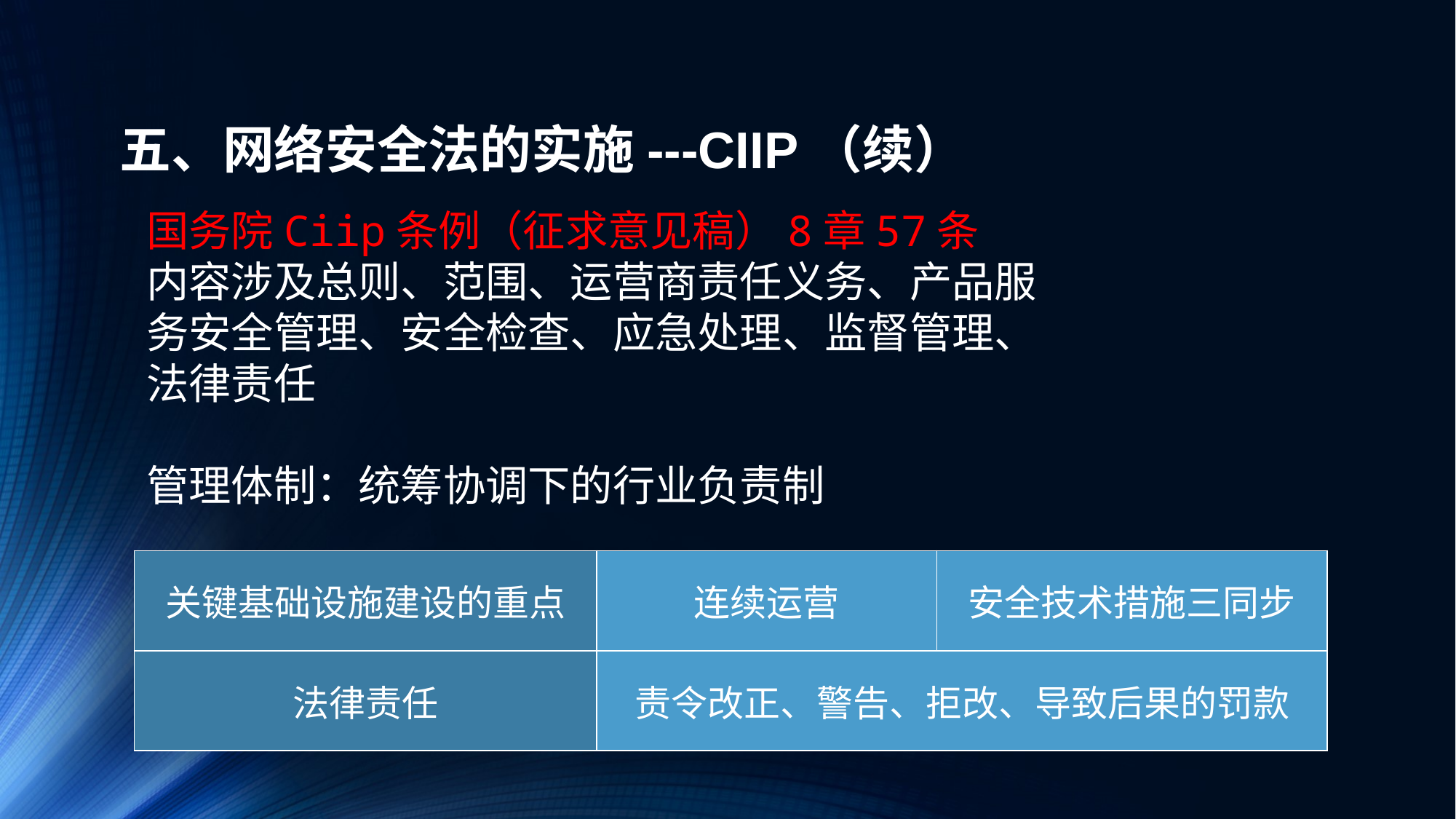

# 五、网络安全法的实施---CIIP（续）
国务院Ciip条例（征求意见稿）8章57条
内容涉及总则、范围、运营商责任义务、产品服务安全管理、安全检查、应急处理、监督管理、法律责任

管理体制：统筹协调下的行业负责制

| 关键基础设施建设的重点 | 连续运营 | 安全技术措施三同步 |
| --- | --- | --- |
| 法律责任 | 责令改正、警告、拒改、导致后果的罚款 |  |